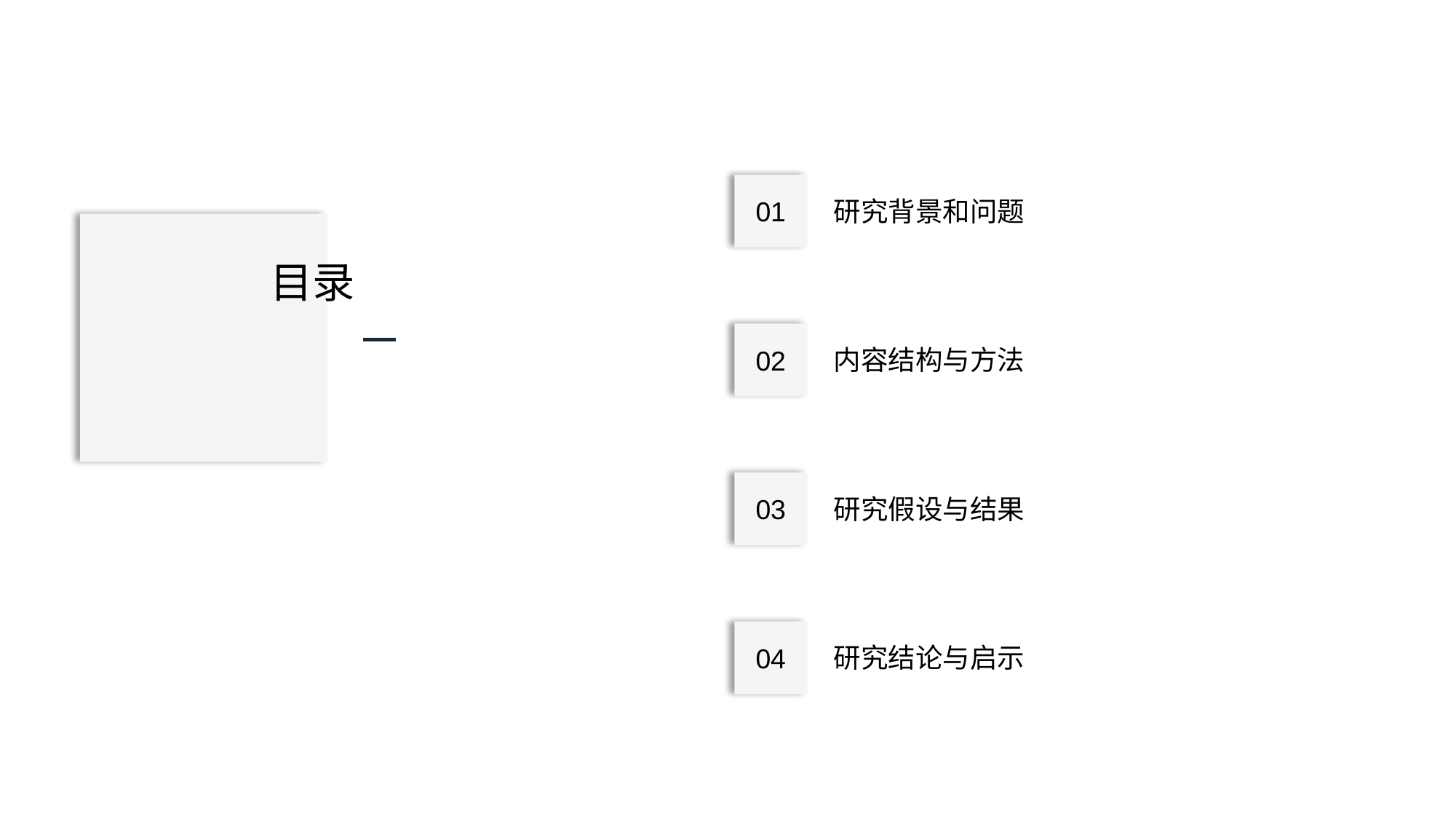

01
研究背景和问题

目录
02
内容结构与方法
03
研究假设与结果
04
研究结论与启示